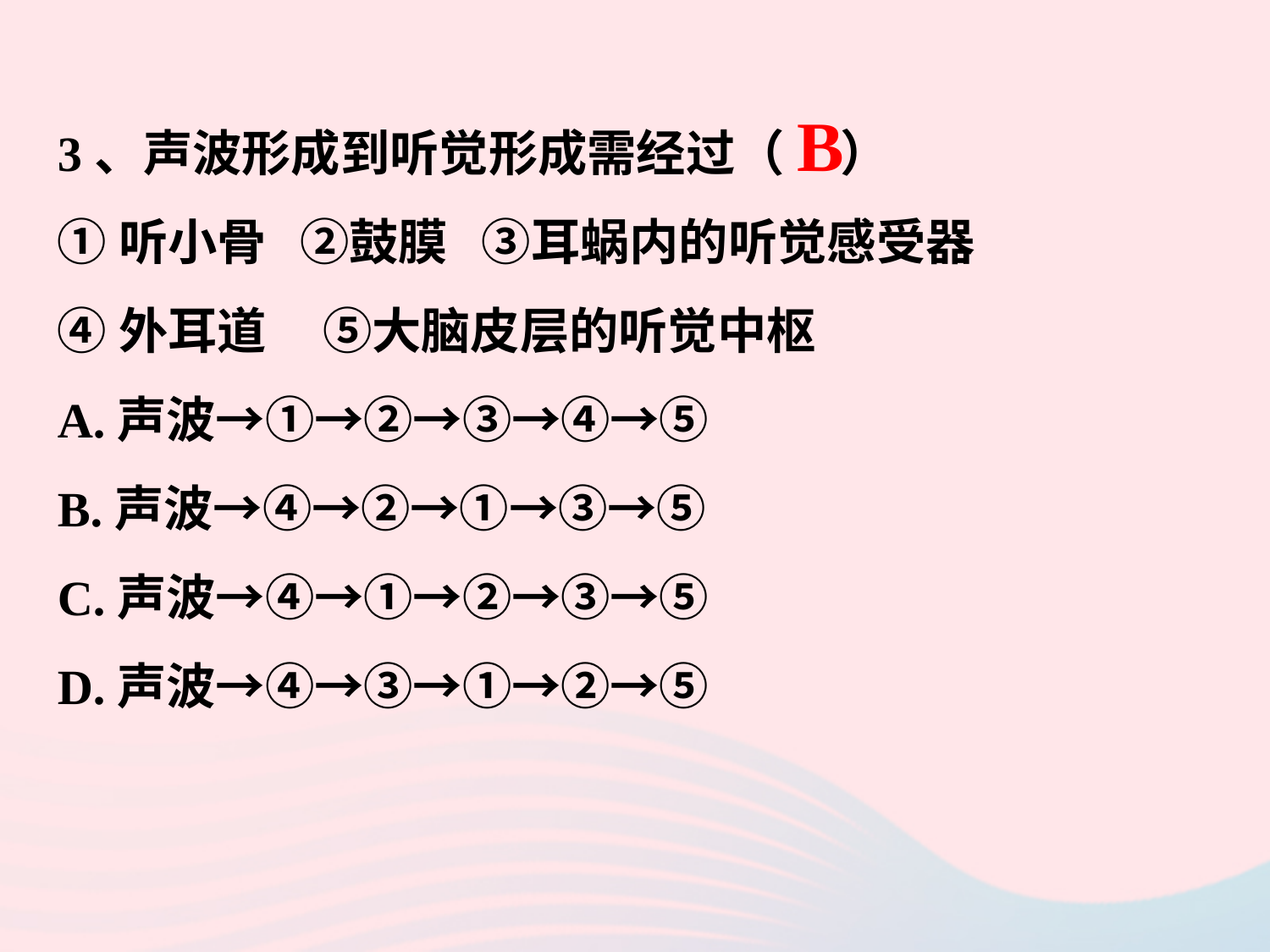

3、声波形成到听觉形成需经过（     ）
①听小骨   ②鼓膜   ③耳蜗内的听觉感受器
④外耳道	 ⑤大脑皮层的听觉中枢
A.声波→①→②→③→④→⑤
B.声波→④→②→①→③→⑤
C.声波→④→①→②→③→⑤
D.声波→④→③→①→②→⑤
B